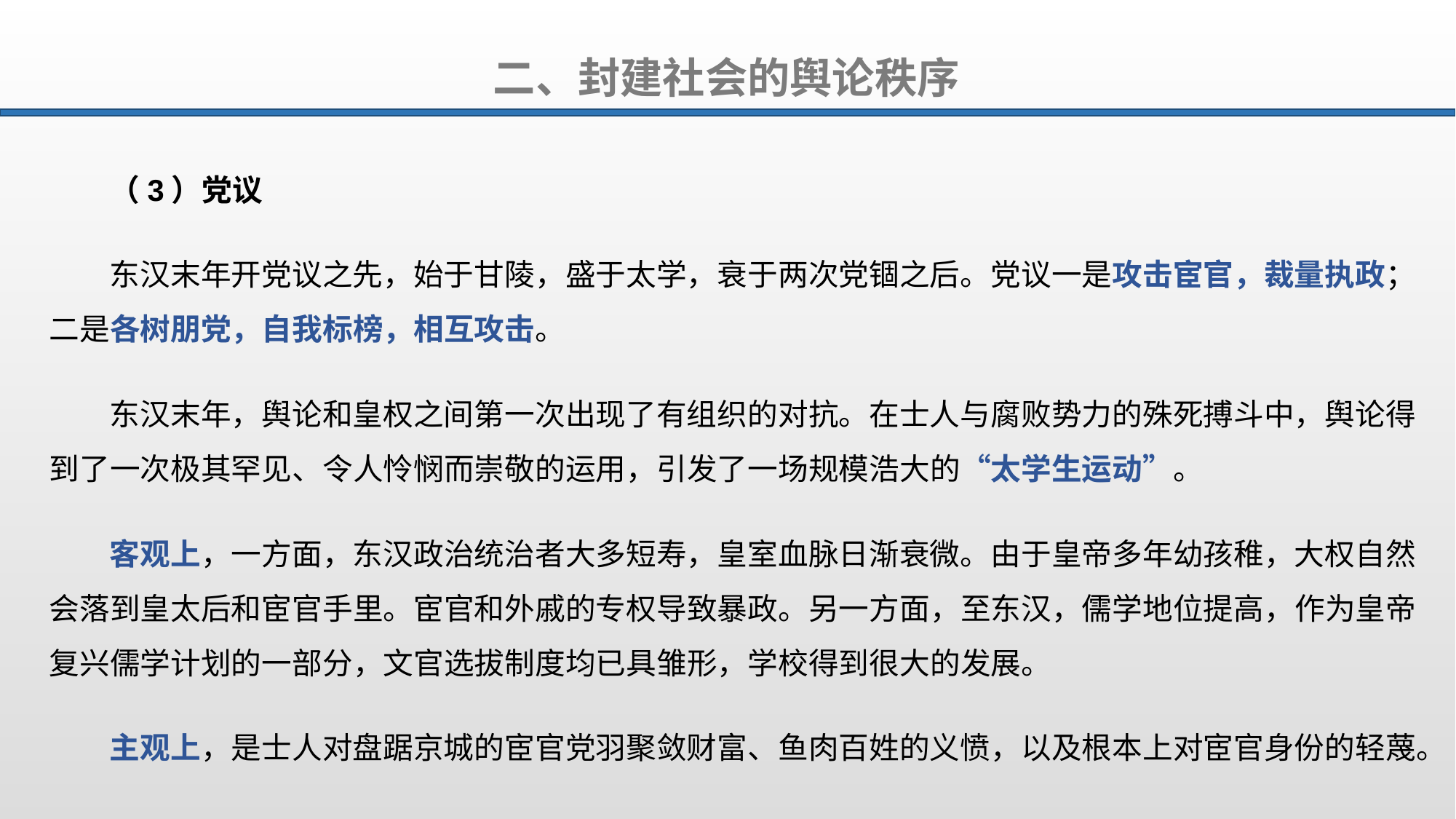

二、封建社会的舆论秩序

（3）党议
东汉末年开党议之先，始于甘陵，盛于太学，衰于两次党锢之后。党议一是攻击宦官，裁量执政；二是各树朋党，自我标榜，相互攻击。
东汉末年，舆论和皇权之间第一次出现了有组织的对抗。在士人与腐败势力的殊死搏斗中，舆论得到了一次极其罕见、令人怜悯而崇敬的运用，引发了一场规模浩大的“太学生运动”。
客观上，一方面，东汉政治统治者大多短寿，皇室血脉日渐衰微。由于皇帝多年幼孩稚，大权自然会落到皇太后和宦官手里。宦官和外戚的专权导致暴政。另一方面，至东汉，儒学地位提高，作为皇帝复兴儒学计划的一部分，文官选拔制度均已具雏形，学校得到很大的发展。
主观上，是士人对盘踞京城的宦官党羽聚敛财富、鱼肉百姓的义愤，以及根本上对宦官身份的轻蔑。